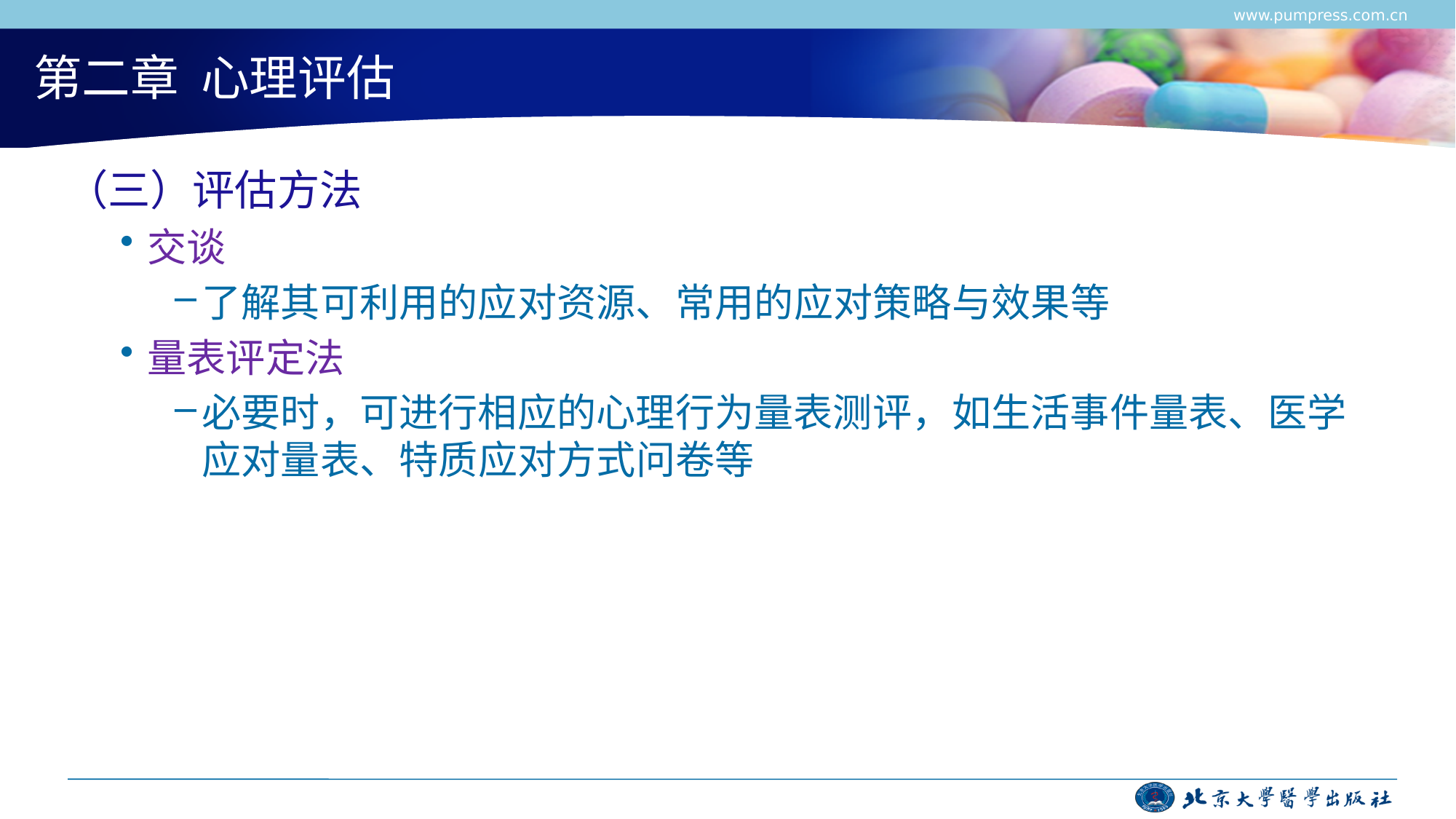

www.pumpress.com.cn
# 第二章  心理评估
（三）评估方法
交谈
了解其可利用的应对资源、常用的应对策略与效果等
量表评定法
必要时，可进行相应的心理行为量表测评，如生活事件量表、医学应对量表、特质应对方式问卷等